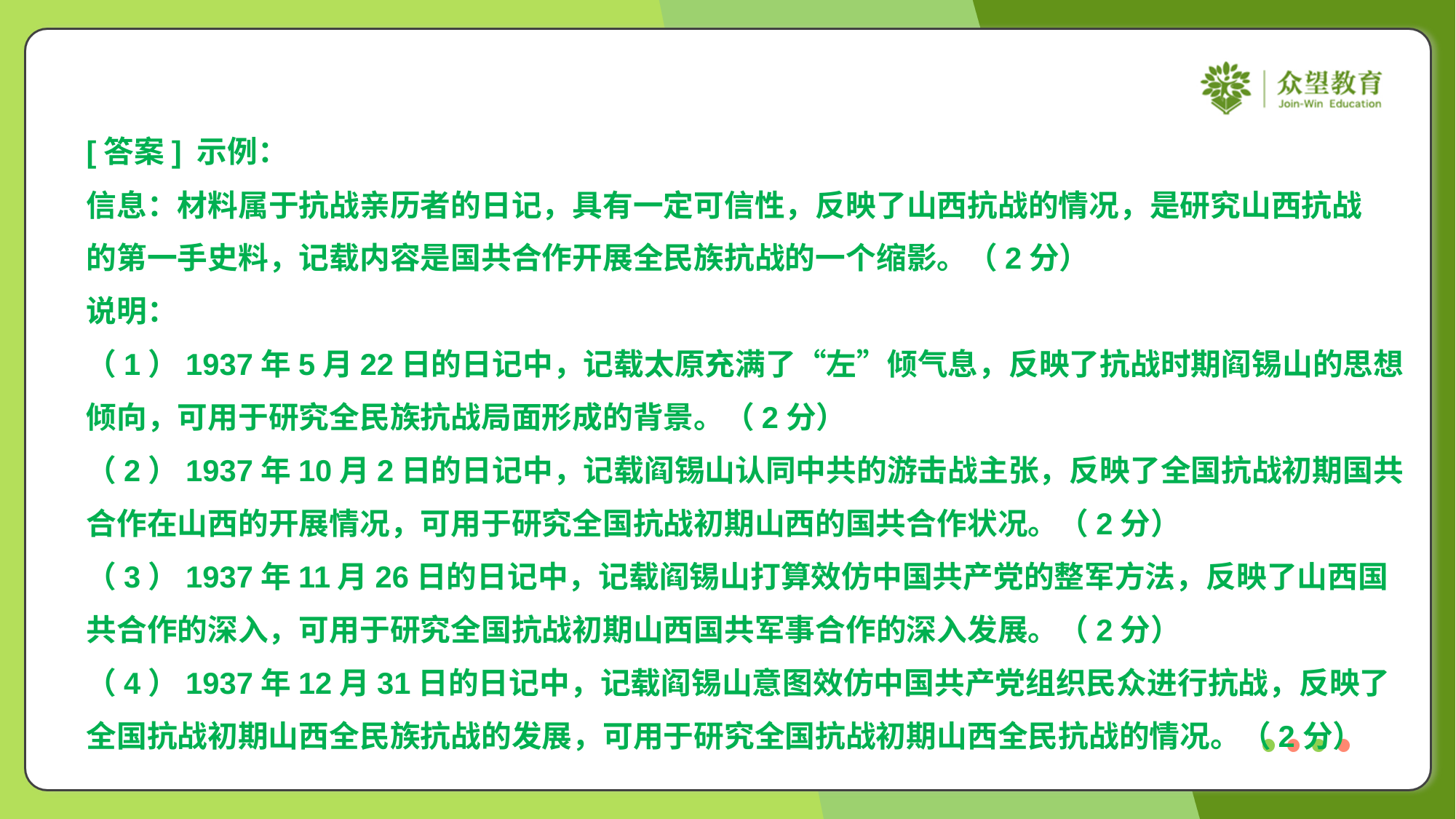

[答案] 示例：
信息：材料属于抗战亲历者的日记，具有一定可信性，反映了山西抗战的情况，是研究山西抗战
的第一手史料，记载内容是国共合作开展全民族抗战的一个缩影。（2分）
说明：
（1）1937年5月22日的日记中，记载太原充满了“左”倾气息，反映了抗战时期阎锡山的思想
倾向，可用于研究全民族抗战局面形成的背景。（2分）
（2）1937年10月2日的日记中，记载阎锡山认同中共的游击战主张，反映了全国抗战初期国共
合作在山西的开展情况，可用于研究全国抗战初期山西的国共合作状况。（2分）
（3）1937年11月26日的日记中，记载阎锡山打算效仿中国共产党的整军方法，反映了山西国
共合作的深入，可用于研究全国抗战初期山西国共军事合作的深入发展。（2分）
（4）1937年12月31日的日记中，记载阎锡山意图效仿中国共产党组织民众进行抗战，反映了
全国抗战初期山西全民族抗战的发展，可用于研究全国抗战初期山西全民抗战的情况。（2分）